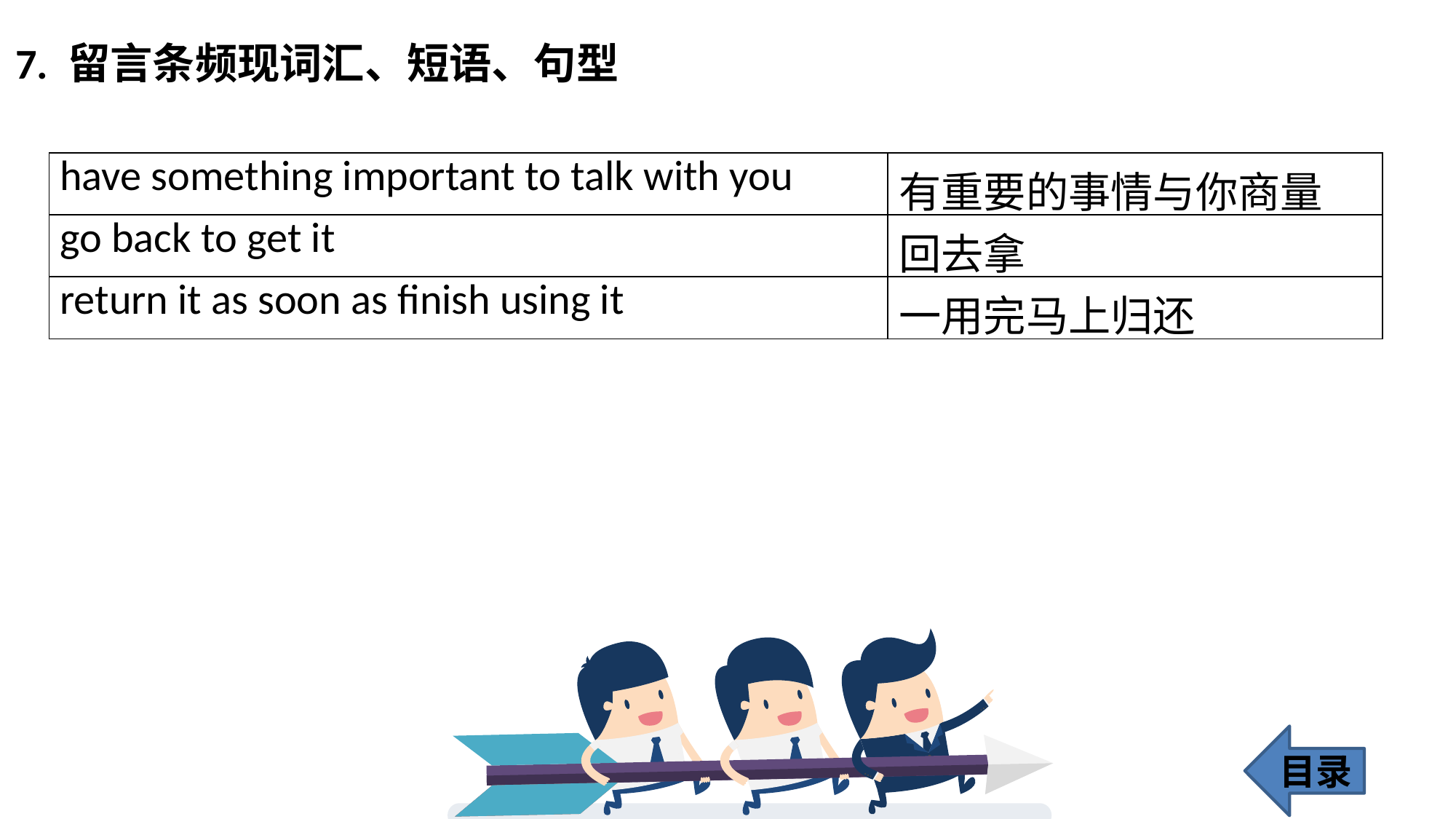

7. 留言条频现词汇、短语、句型
| have something important to talk with you | 有重要的事情与你商量 |
| --- | --- |
| go back to get it | 回去拿 |
| return it as soon as finish using it | 一用完马上归还 |

目录
117